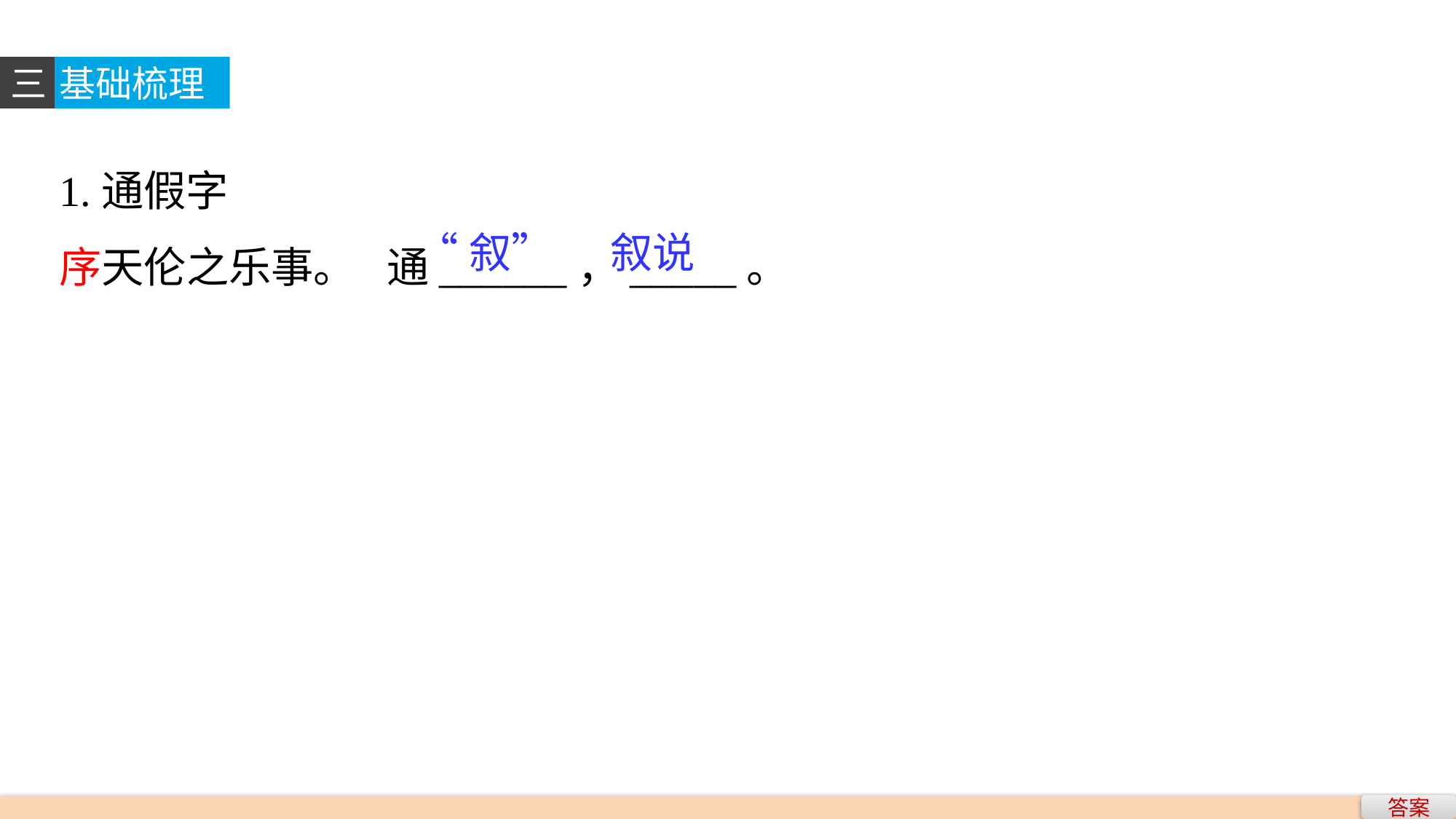

三
基础梳理
1.通假字
序天伦之乐事。	通______，_____。
“叙”
叙说
答案